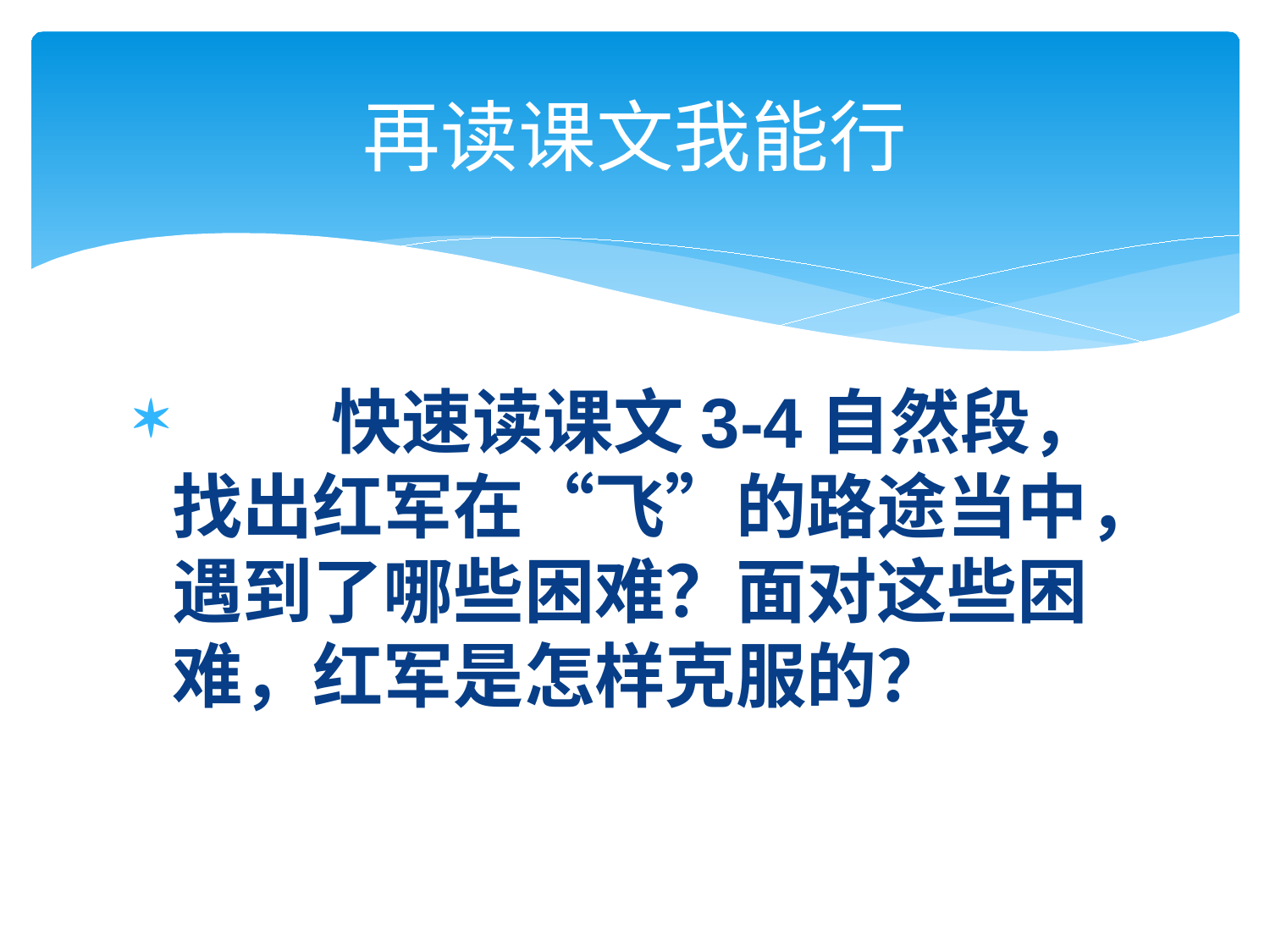

# 再读课文我能行
         快速读课文3-4自然段，找出红军在“飞”的路途当中，遇到了哪些困难？面对这些困难，红军是怎样克服的？